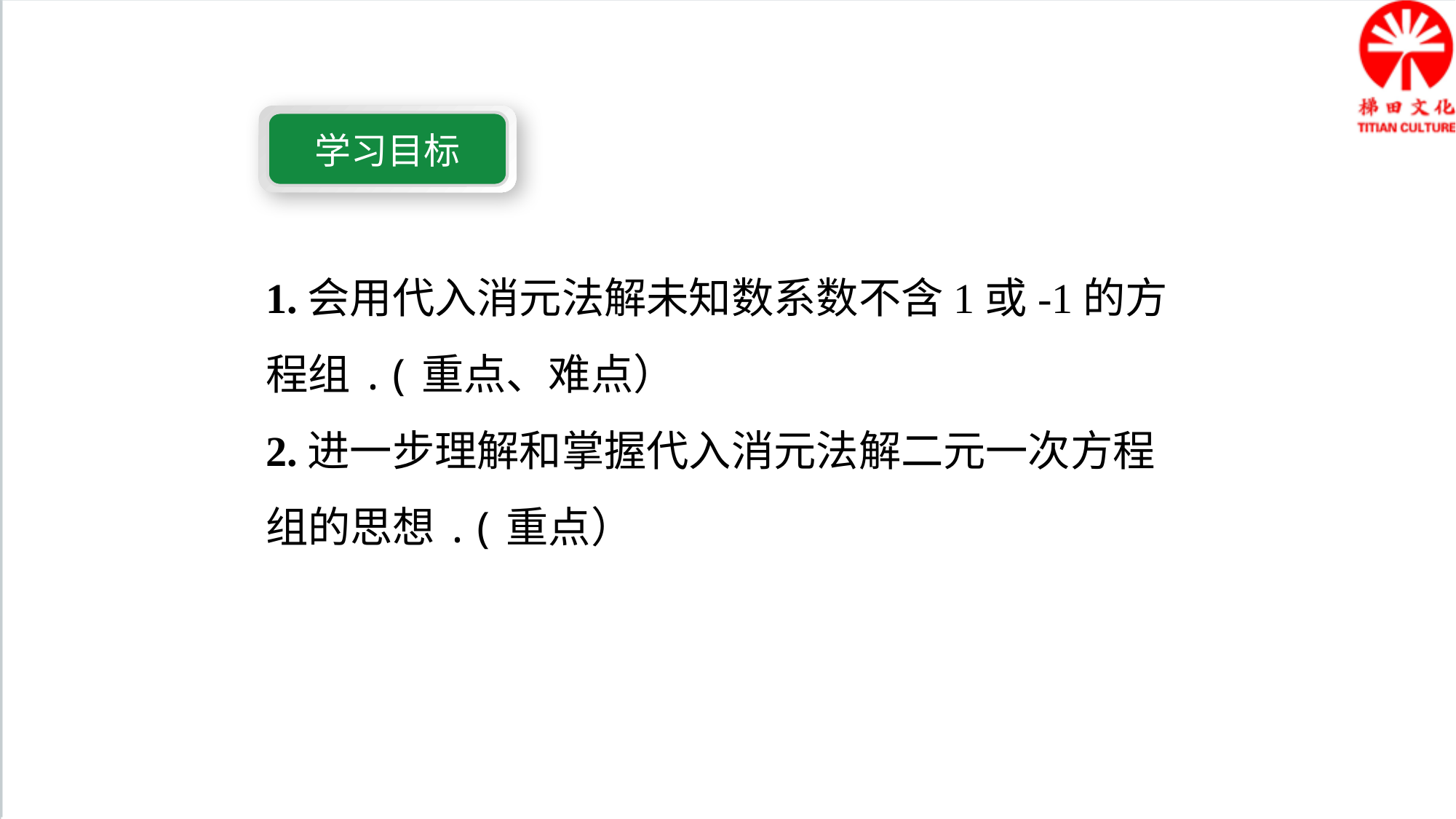

学习目标
1.会用代入消元法解未知数系数不含1或-1的方程组.(重点、难点）
2.进一步理解和掌握代入消元法解二元一次方程组的思想.(重点）